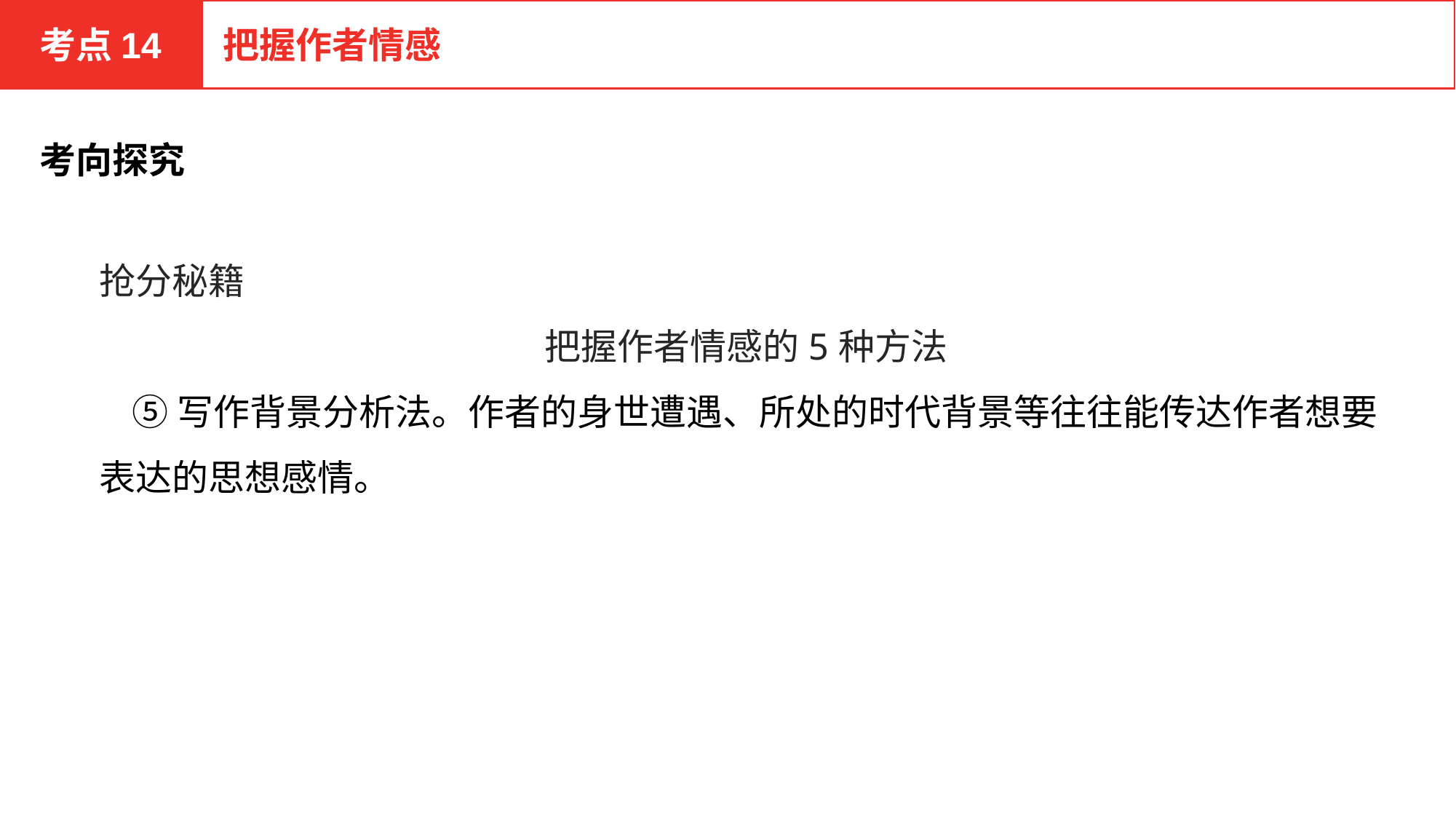

考点14
把握作者情感
考向探究

抢分秘籍
把握作者情感的5种方法
    ⑤写作背景分析法。作者的身世遭遇、所处的时代背景等往往能传达作者想要表达的思想感情。